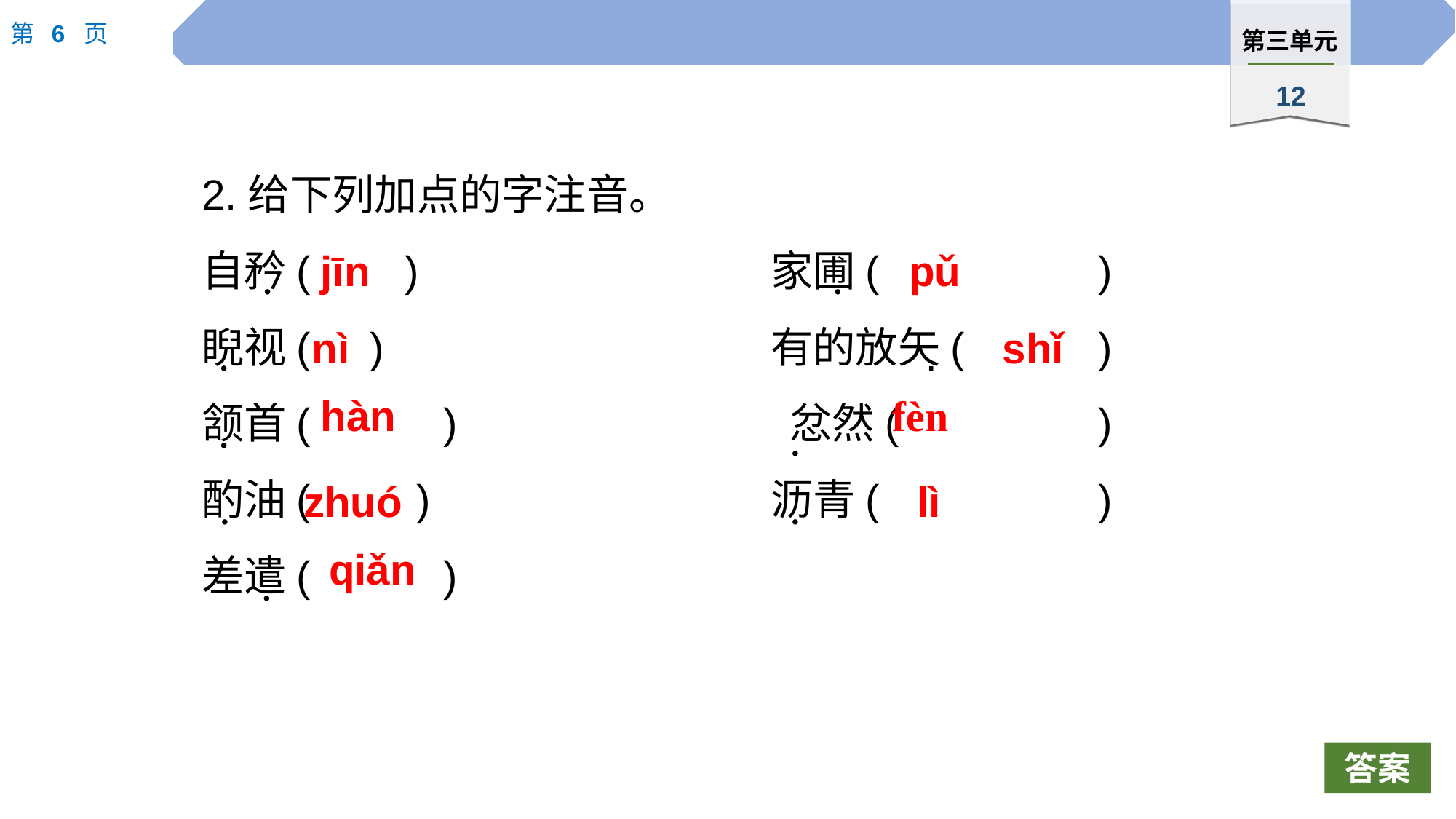

2.给下列加点的字注音。
自矜(	      )				家圃(		)
睨视(	   )				有的放矢(		)
颔首(		)		          忿然(		)
酌油(	       )				沥青(		)
差遣(		)
jīn
pǔ
 ·
 ·
nì
shǐ
·
 ·
hàn
fèn
 ·
 ·
zhuó
lì
 ·
 ·
qiǎn
 ·
答案